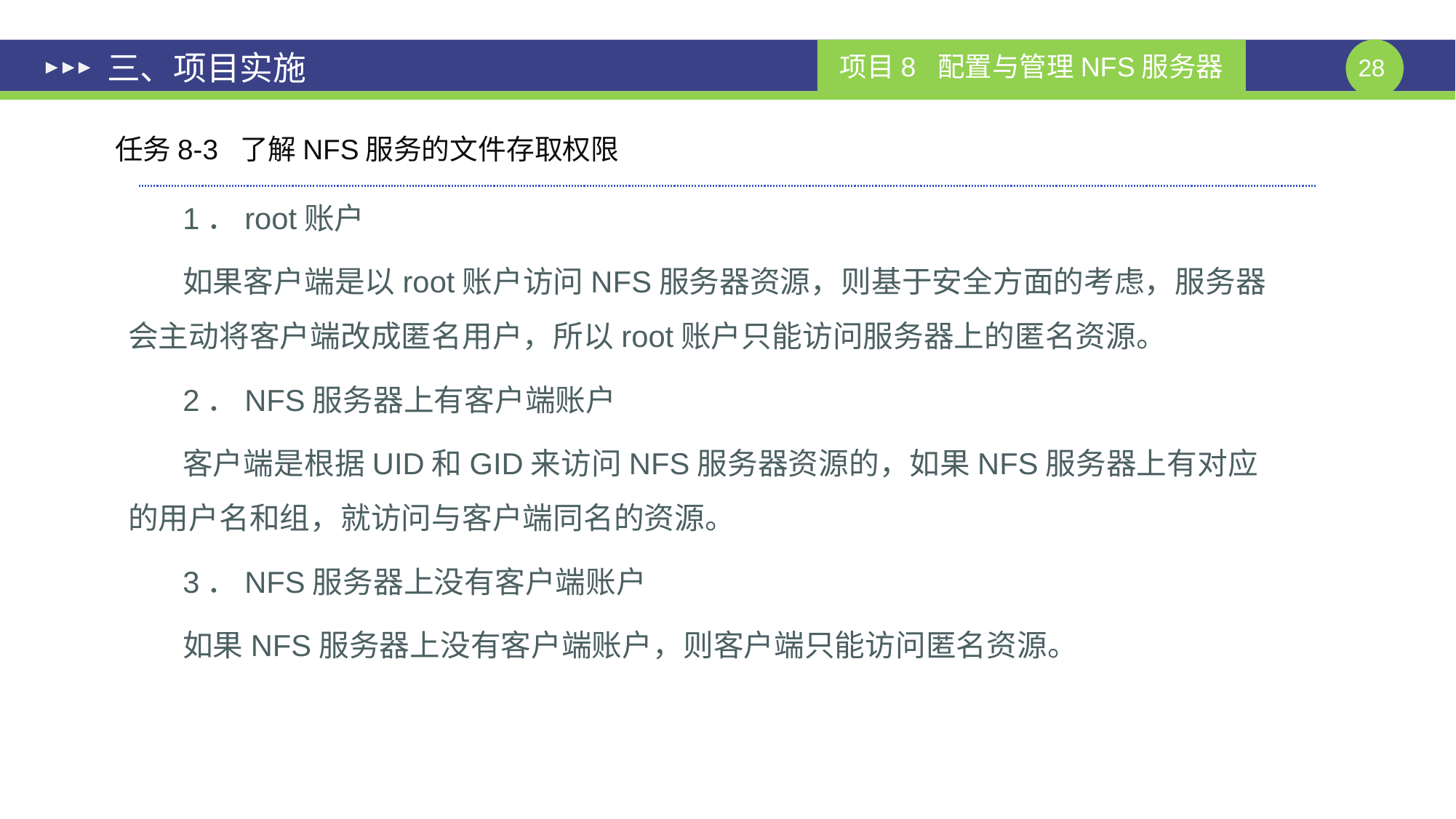

# 三、项目实施
任务8-3  了解NFS服务的文件存取权限
1．root账户
如果客户端是以root账户访问NFS服务器资源，则基于安全方面的考虑，服务器会主动将客户端改成匿名用户，所以root账户只能访问服务器上的匿名资源。
2．NFS服务器上有客户端账户
客户端是根据UID和GID来访问NFS服务器资源的，如果NFS服务器上有对应的用户名和组，就访问与客户端同名的资源。
3．NFS服务器上没有客户端账户
如果NFS服务器上没有客户端账户，则客户端只能访问匿名资源。